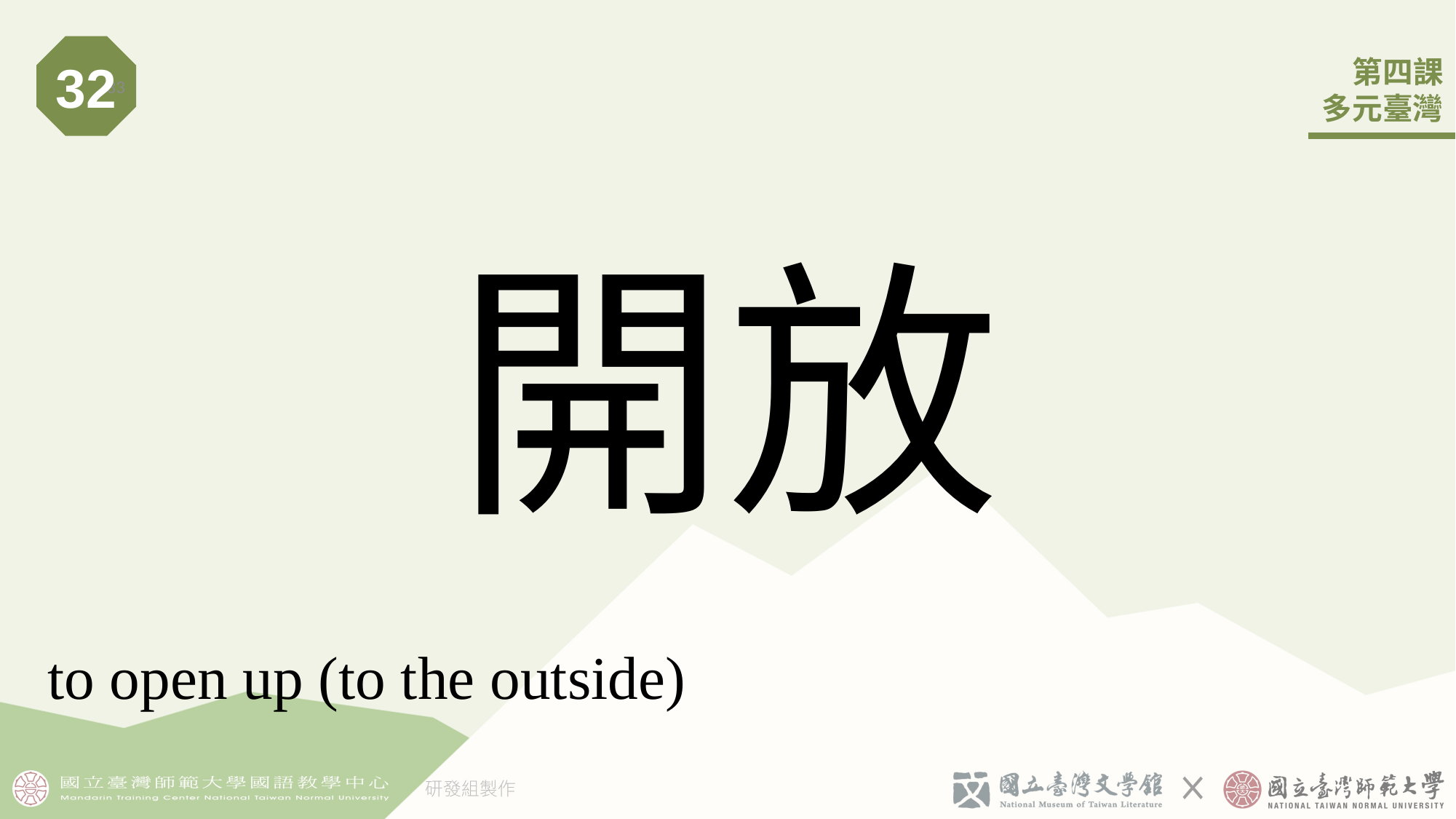

32
33
# 開放
to open up (to the outside)